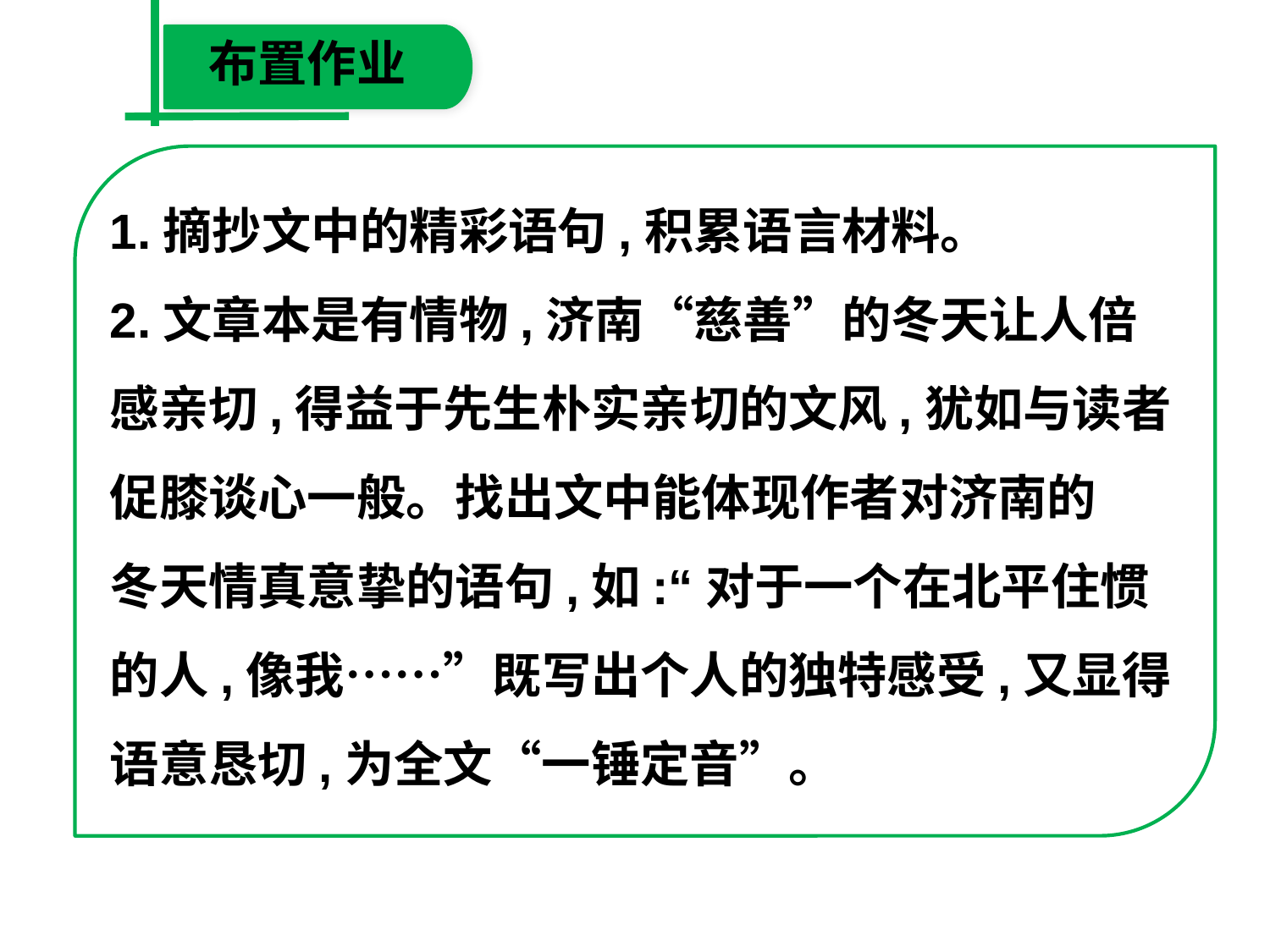

布置作业

1.摘抄文中的精彩语句,积累语言材料。
2.文章本是有情物,济南“慈善”的冬天让人倍
感亲切,得益于先生朴实亲切的文风,犹如与读者
促膝谈心一般。找出文中能体现作者对济南的
冬天情真意挚的语句,如:“对于一个在北平住惯
的人,像我……”既写出个人的独特感受,又显得
语意恳切,为全文“一锤定音”。